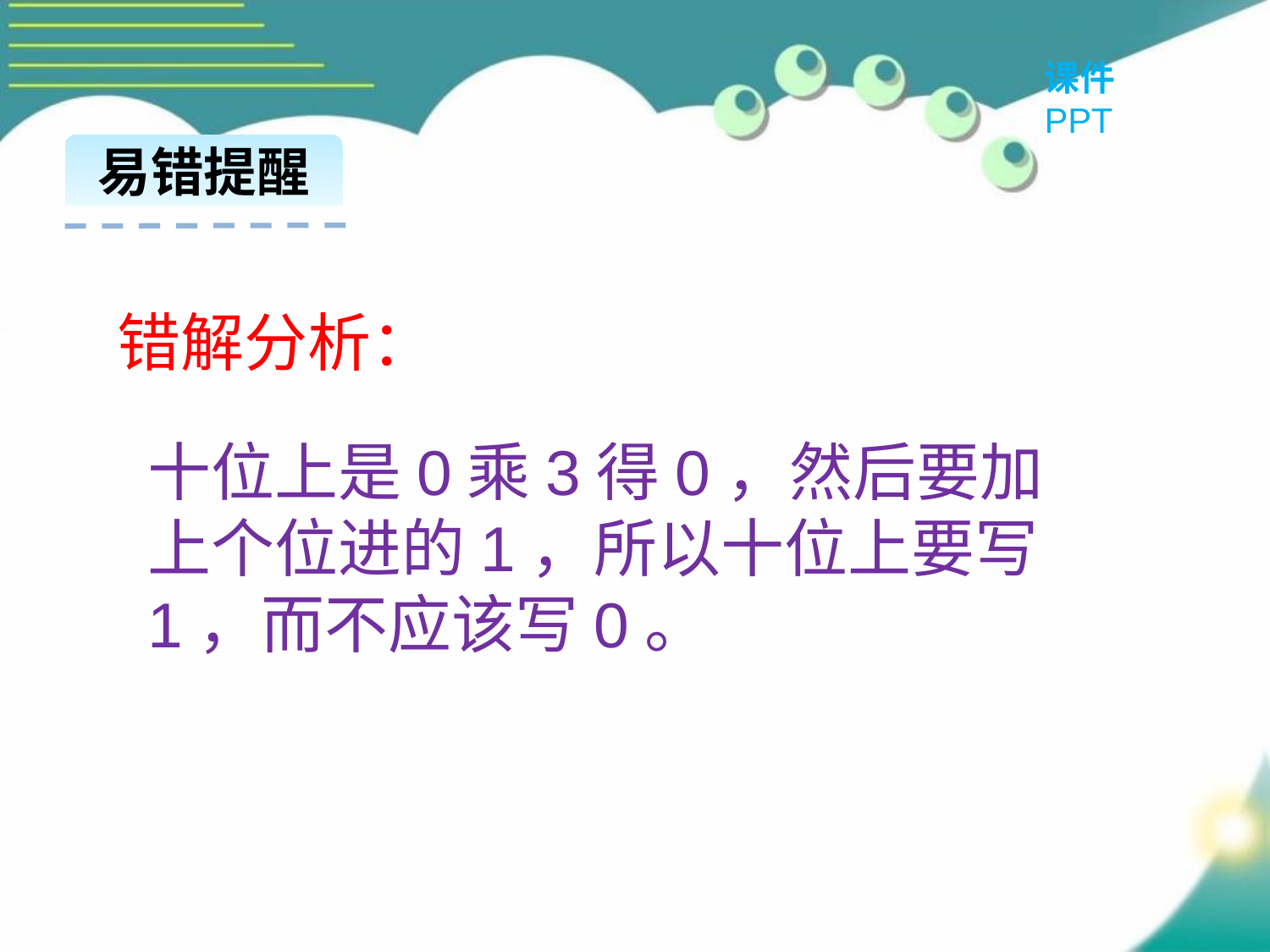

课件PPT
易错提醒

错解分析：
十位上是0乘3得0，然后要加上个位进的1，所以十位上要写1，而不应该写0。